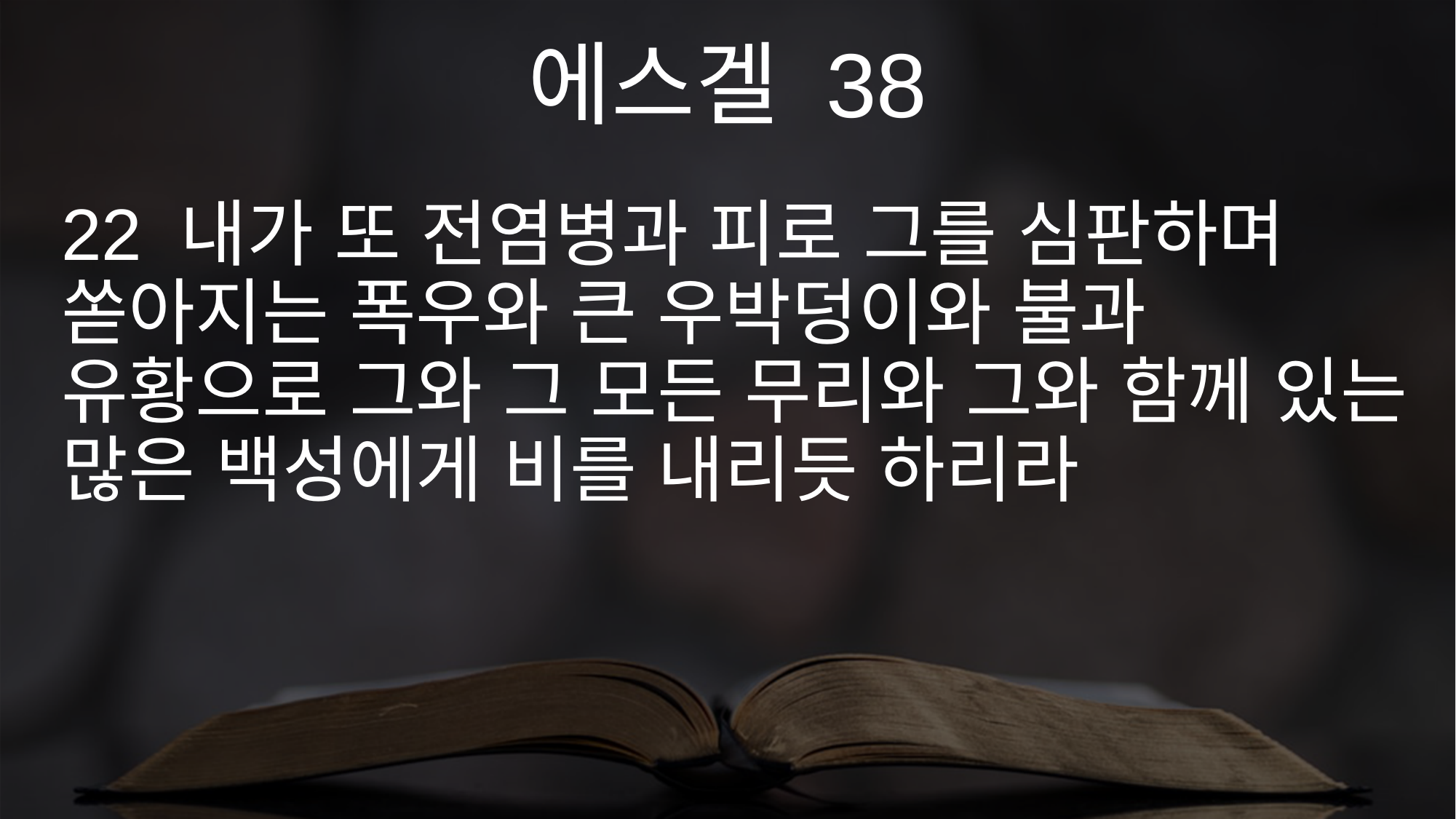

에스겔 38
22 내가 또 전염병과 피로 그를 심판하며 쏟아지는 폭우와 큰 우박덩이와 불과 유황으로 그와 그 모든 무리와 그와 함께 있는 많은 백성에게 비를 내리듯 하리라